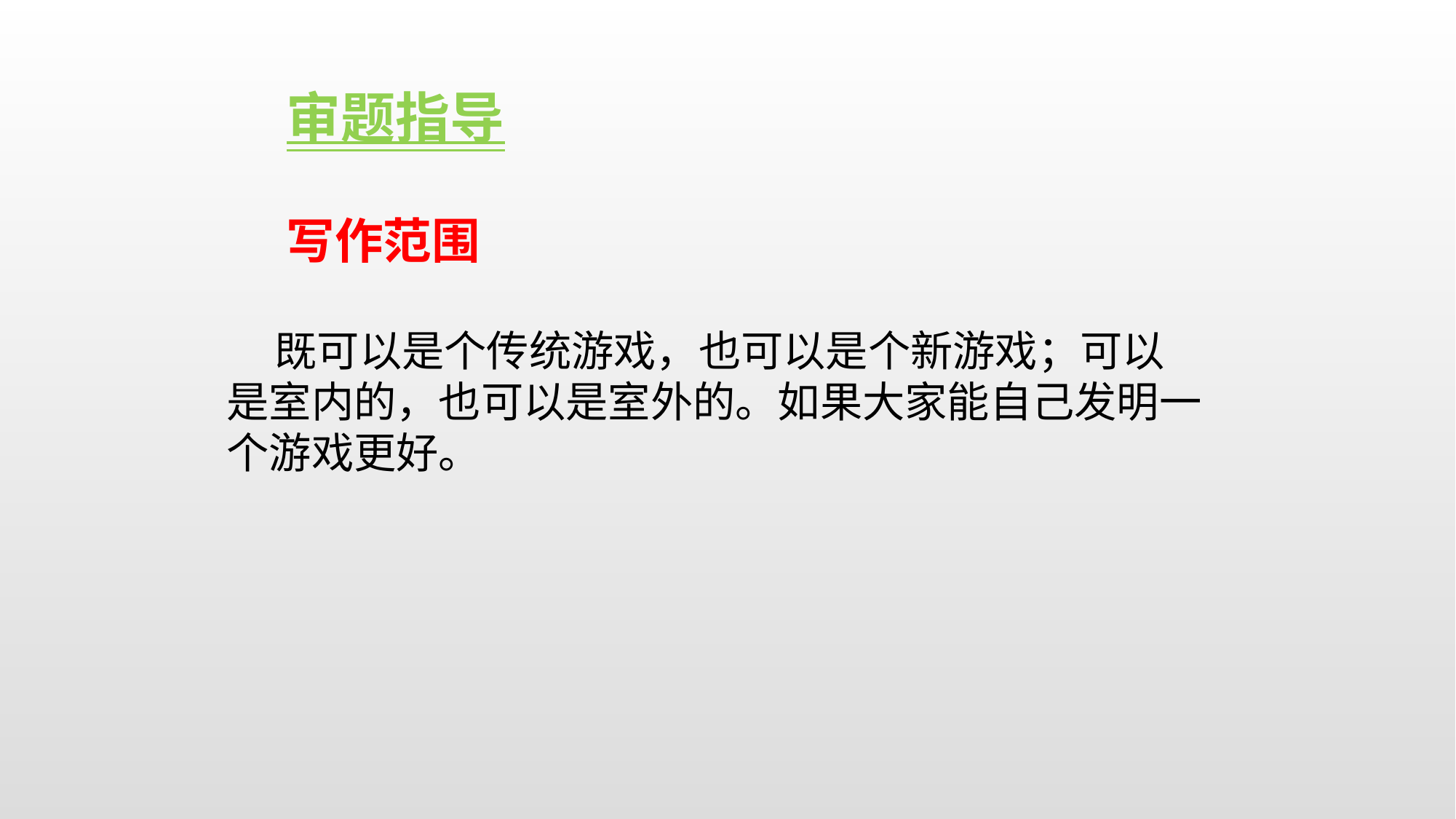

审题指导
写作范围
    既可以是个传统游戏，也可以是个新游戏；可以是室内的，也可以是室外的。如果大家能自己发明一个游戏更好。